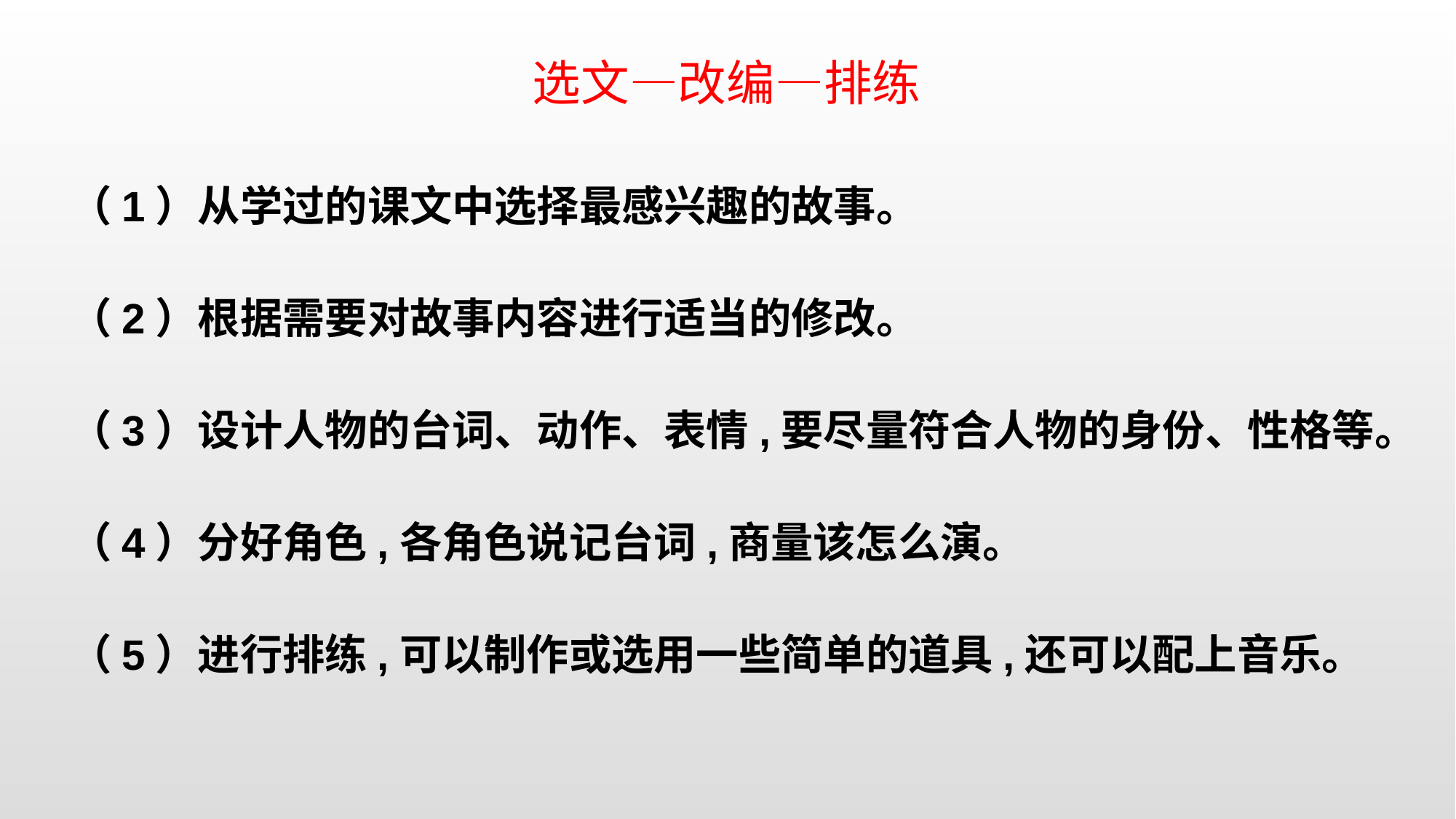

选文—改编—排练
（1）从学过的课文中选择最感兴趣的故事。
（2）根据需要对故事内容进行适当的修改。
（3）设计人物的台词、动作、表情,要尽量符合人物的身份、性格等。
（4）分好角色,各角色说记台词,商量该怎么演。
（5）进行排练,可以制作或选用一些简单的道具,还可以配上音乐。